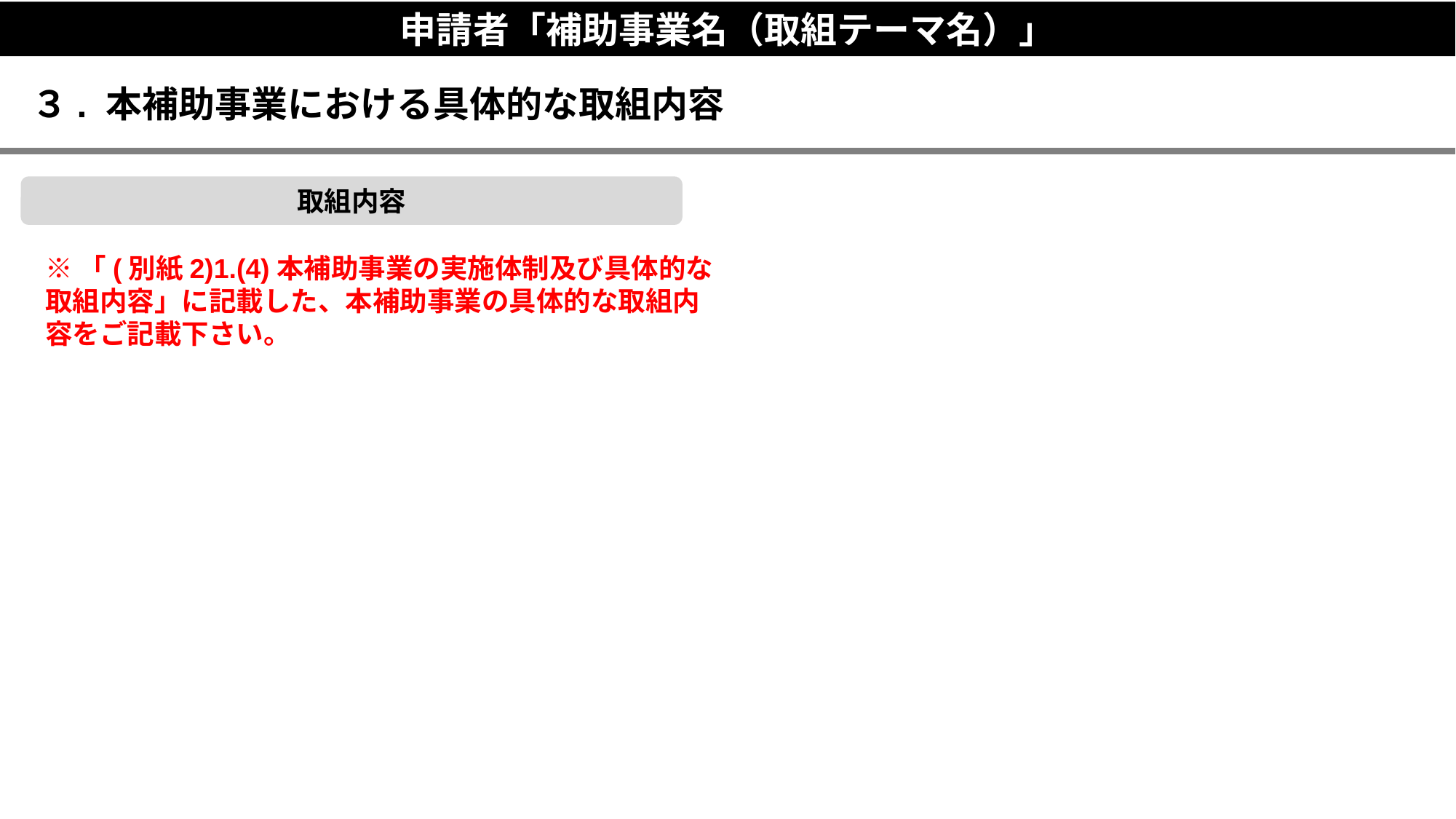

申請者「補助事業名（取組テーマ名）」
３. 本補助事業における具体的な取組内容
取組内容
※「(別紙2)1.(4)本補助事業の実施体制及び具体的な取組内容」に記載した、本補助事業の具体的な取組内容をご記載下さい。